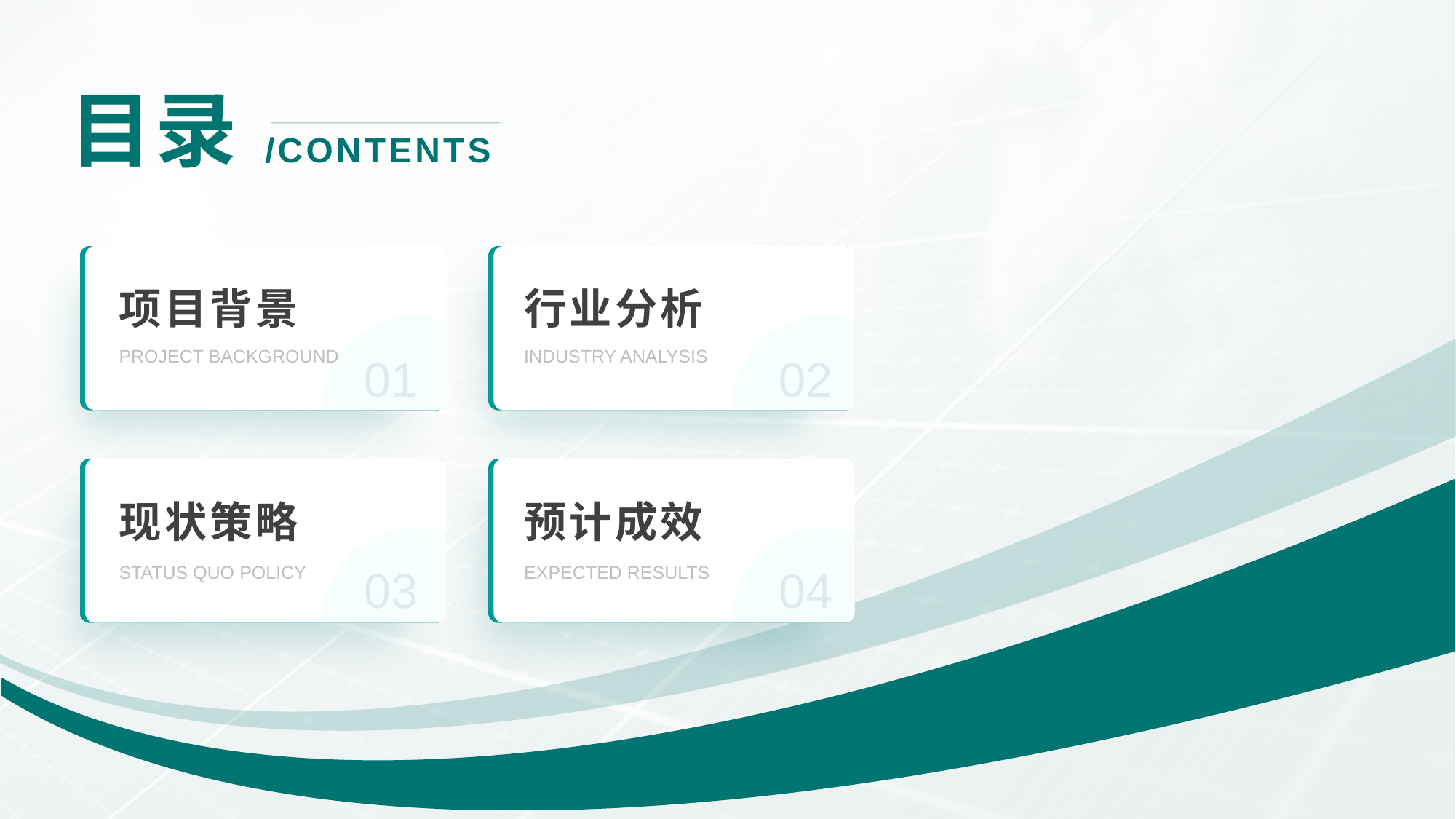

项目背景
行业分析
PROJECT BACKGROUND
INDUSTRY ANALYSIS
现状策略
预计成效
STATUS QUO POLICY
EXPECTED RESULTS